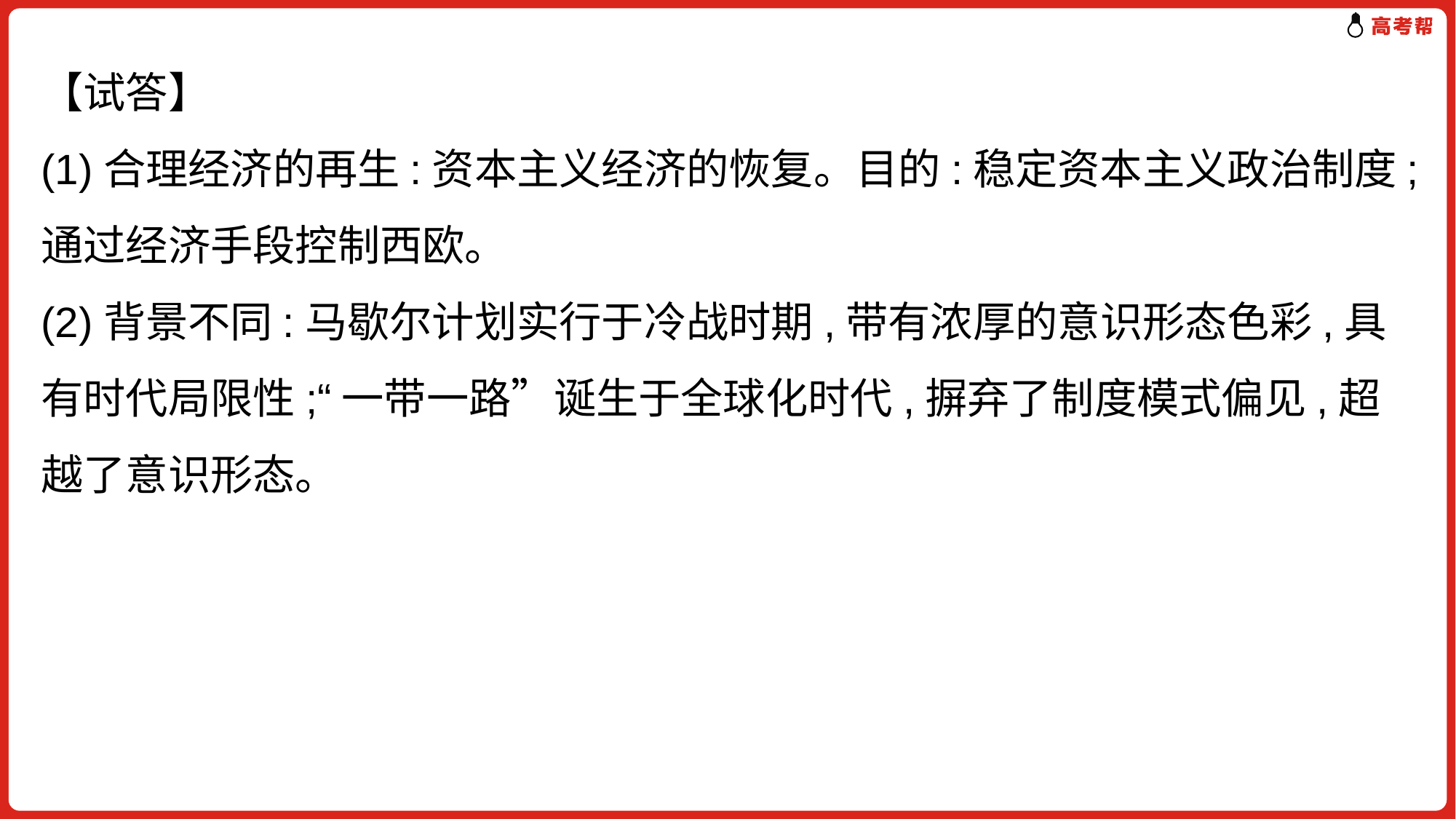

# 【试答】 (1)合理经济的再生:资本主义经济的恢复。目的:稳定资本主义政治制度;通过经济手段控制西欧。 (2)背景不同:马歇尔计划实行于冷战时期,带有浓厚的意识形态色彩,具有时代局限性;“一带一路”诞生于全球化时代,摒弃了制度模式偏见,超越了意识形态。